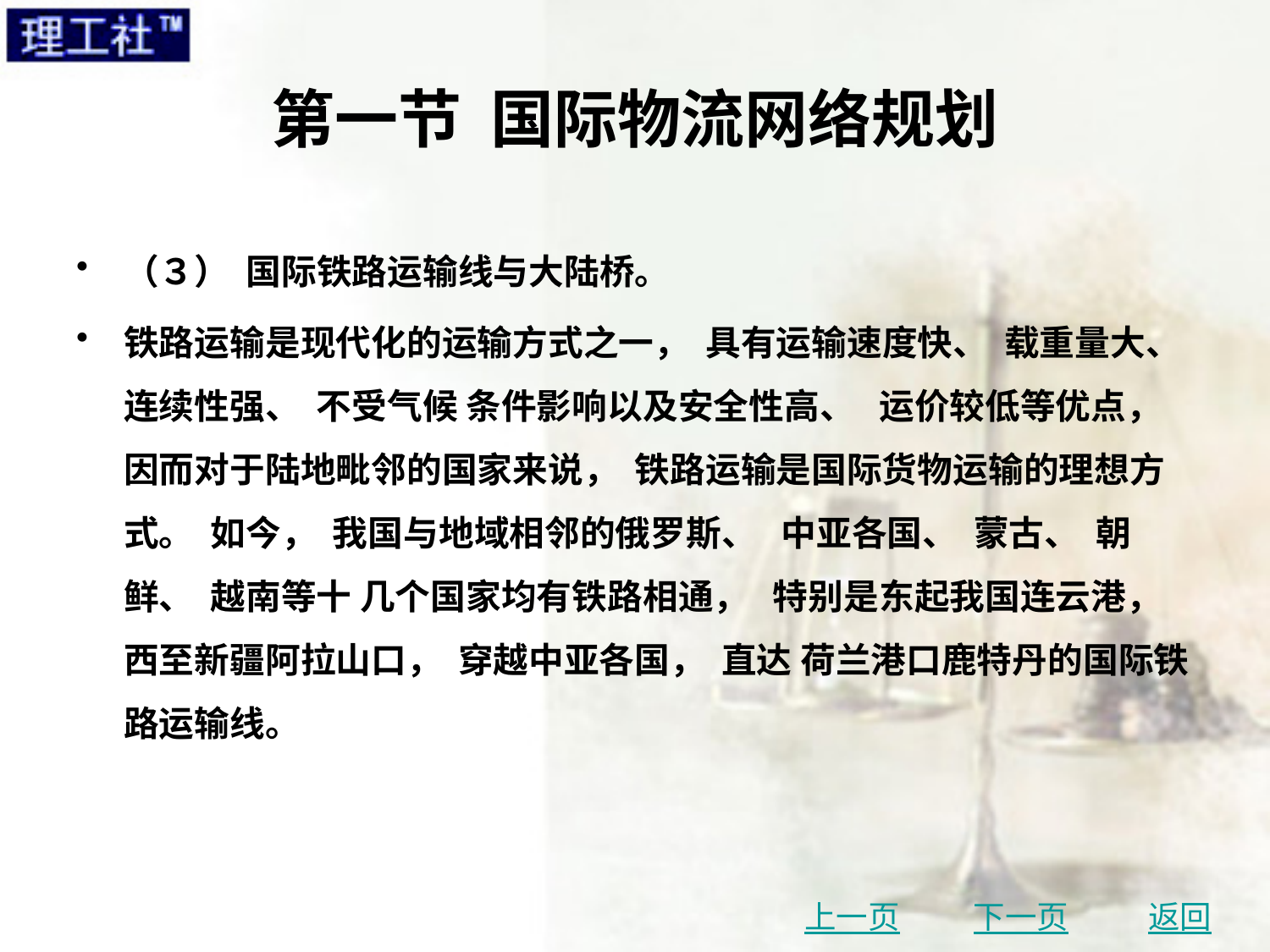

# 第一节  国际物流网络规划
（３）  国际铁路运输线与大陆桥。
铁路运输是现代化的运输方式之一，  具有运输速度快、  载重量大、  连续性强、  不受气候 条件影响以及安全性高、   运价较低等优点，  因而对于陆地毗邻的国家来说，  铁路运输是国际货物运输的理想方式。  如今，  我国与地域相邻的俄罗斯、   中亚各国、  蒙古、  朝鲜、  越南等十 几个国家均有铁路相通，   特别是东起我国连云港，   西至新疆阿拉山口，  穿越中亚各国，  直达 荷兰港口鹿特丹的国际铁路运输线。

上一页
下一页
返回